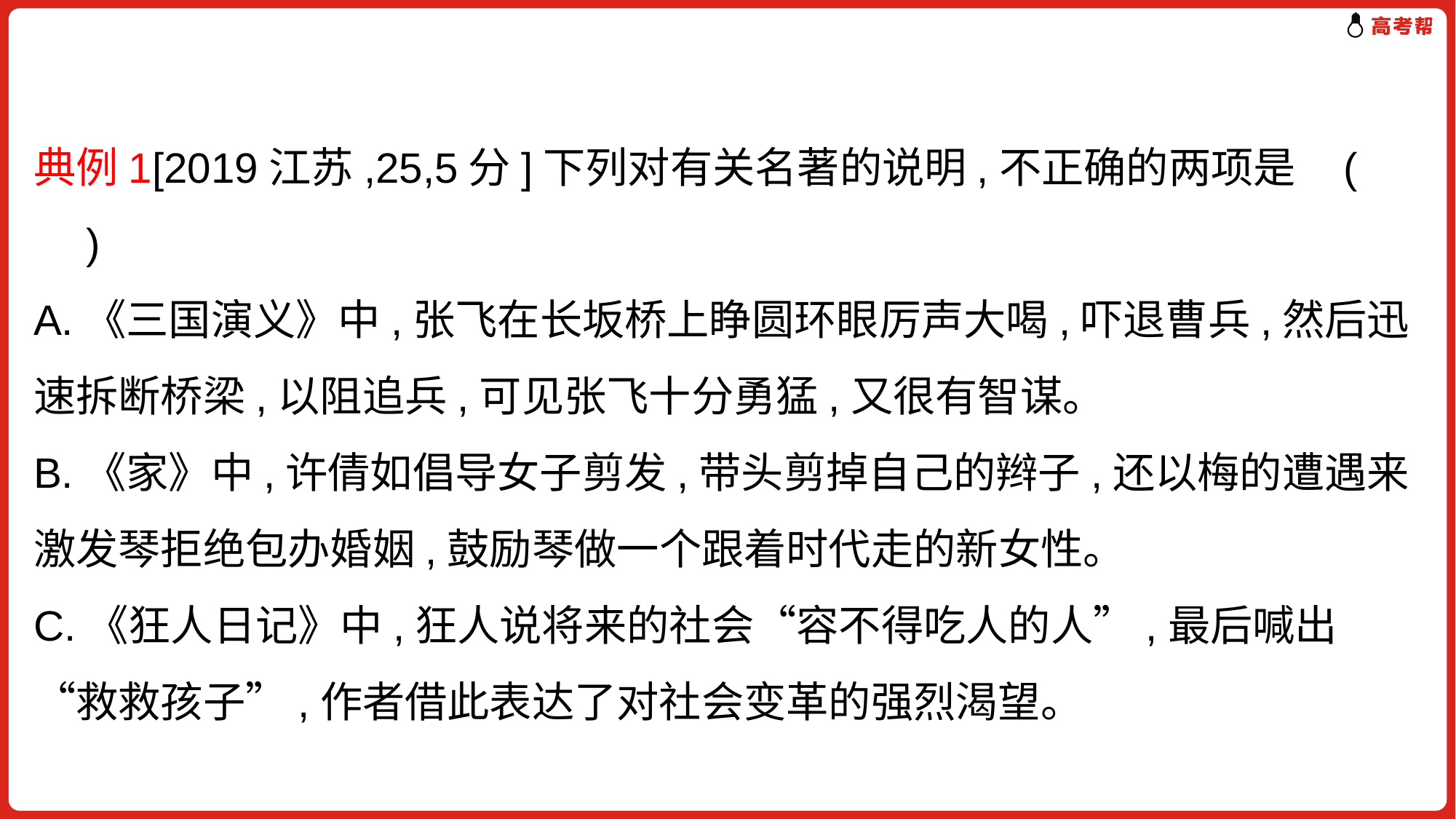

典例1[2019江苏,25,5分]下列对有关名著的说明,不正确的两项是	(　　)
A.《三国演义》中,张飞在长坂桥上睁圆环眼厉声大喝,吓退曹兵,然后迅速拆断桥梁,以阻追兵,可见张飞十分勇猛,又很有智谋。
B.《家》中,许倩如倡导女子剪发,带头剪掉自己的辫子,还以梅的遭遇来激发琴拒绝包办婚姻,鼓励琴做一个跟着时代走的新女性。
C.《狂人日记》中,狂人说将来的社会“容不得吃人的人”,最后喊出“救救孩子”,作者借此表达了对社会变革的强烈渴望。